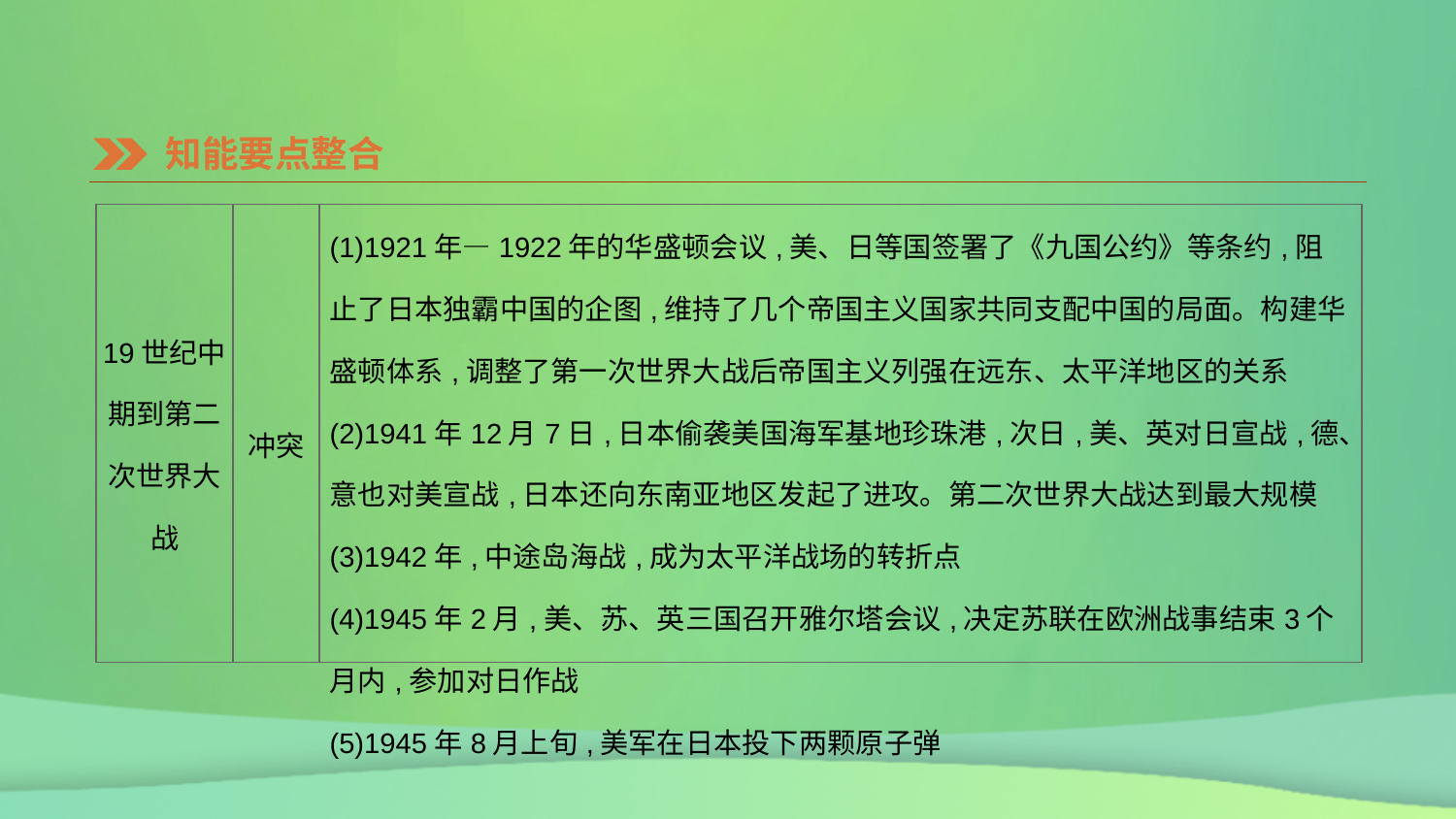

知能要点整合

| 19世纪中期到第二次世界大战 | 冲突 | (1)1921年—1922年的华盛顿会议,美、日等国签署了《九国公约》等条约,阻止了日本独霸中国的企图,维持了几个帝国主义国家共同支配中国的局面。构建华盛顿体系,调整了第一次世界大战后帝国主义列强在远东、太平洋地区的关系 (2)1941年12月7日,日本偷袭美国海军基地珍珠港,次日,美、英对日宣战,德、意也对美宣战,日本还向东南亚地区发起了进攻。第二次世界大战达到最大规模 (3)1942年,中途岛海战,成为太平洋战场的转折点 (4)1945年2月,美、苏、英三国召开雅尔塔会议,决定苏联在欧洲战事结束3个月内,参加对日作战 (5)1945年8月上旬,美军在日本投下两颗原子弹 |
| --- | --- | --- |